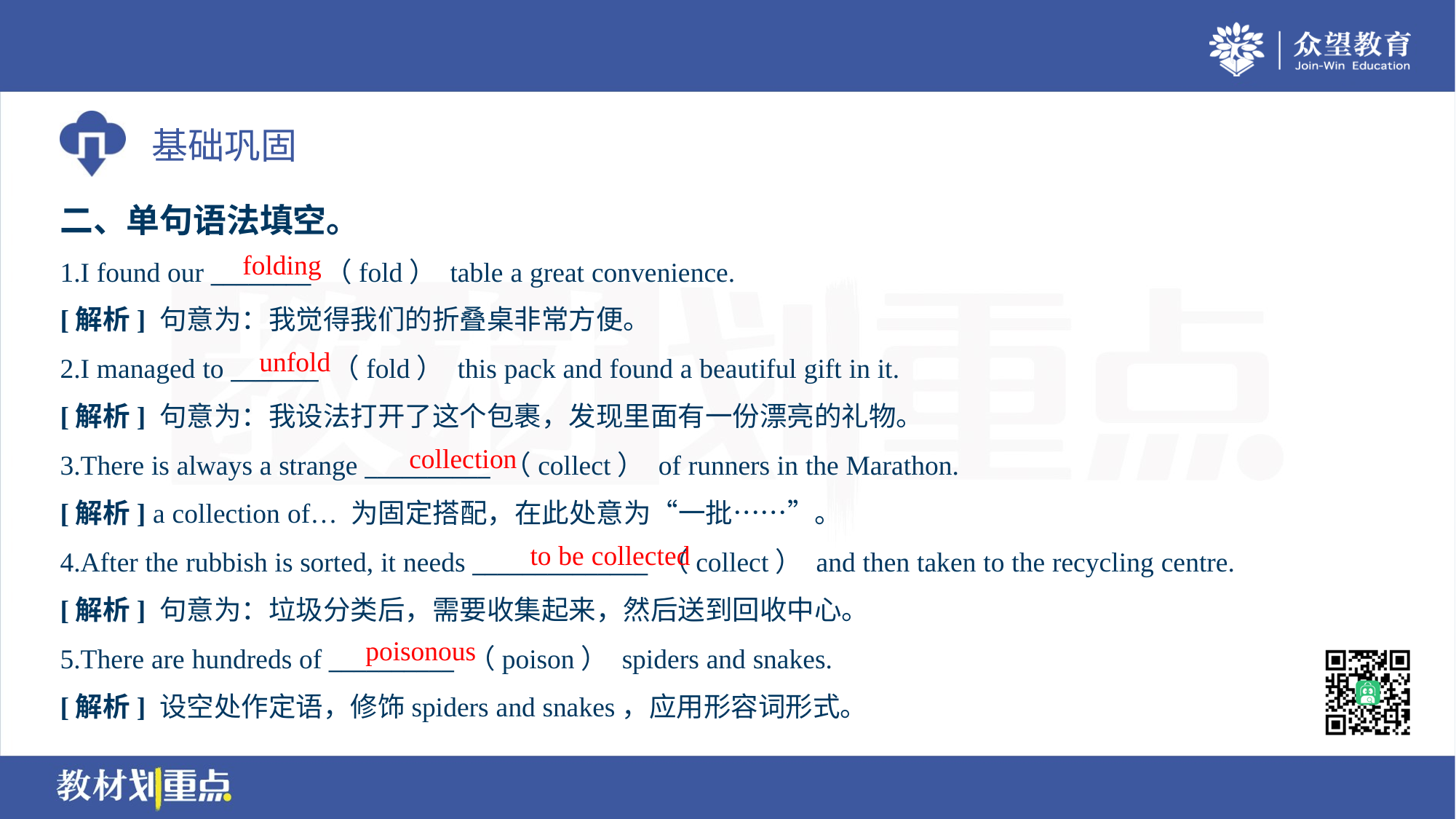

二、单句语法填空。
folding
1.I found our ________ （fold） table a great convenience.
[解析] 句意为：我觉得我们的折叠桌非常方便。
unfold
2.I managed to _______ （fold） this pack and found a beautiful gift in it.
[解析] 句意为：我设法打开了这个包裹，发现里面有一份漂亮的礼物。
collection
3.There is always a strange __________ （collect） of runners in the Marathon.
[解析] a collection of… 为固定搭配，在此处意为“一批……”。
to be collected
4.After the rubbish is sorted, it needs ______________ （collect） and then taken to the recycling centre.
[解析] 句意为：垃圾分类后，需要收集起来，然后送到回收中心。
poisonous
5.There are hundreds of __________ （poison） spiders and snakes.
[解析] 设空处作定语，修饰spiders and snakes，应用形容词形式。